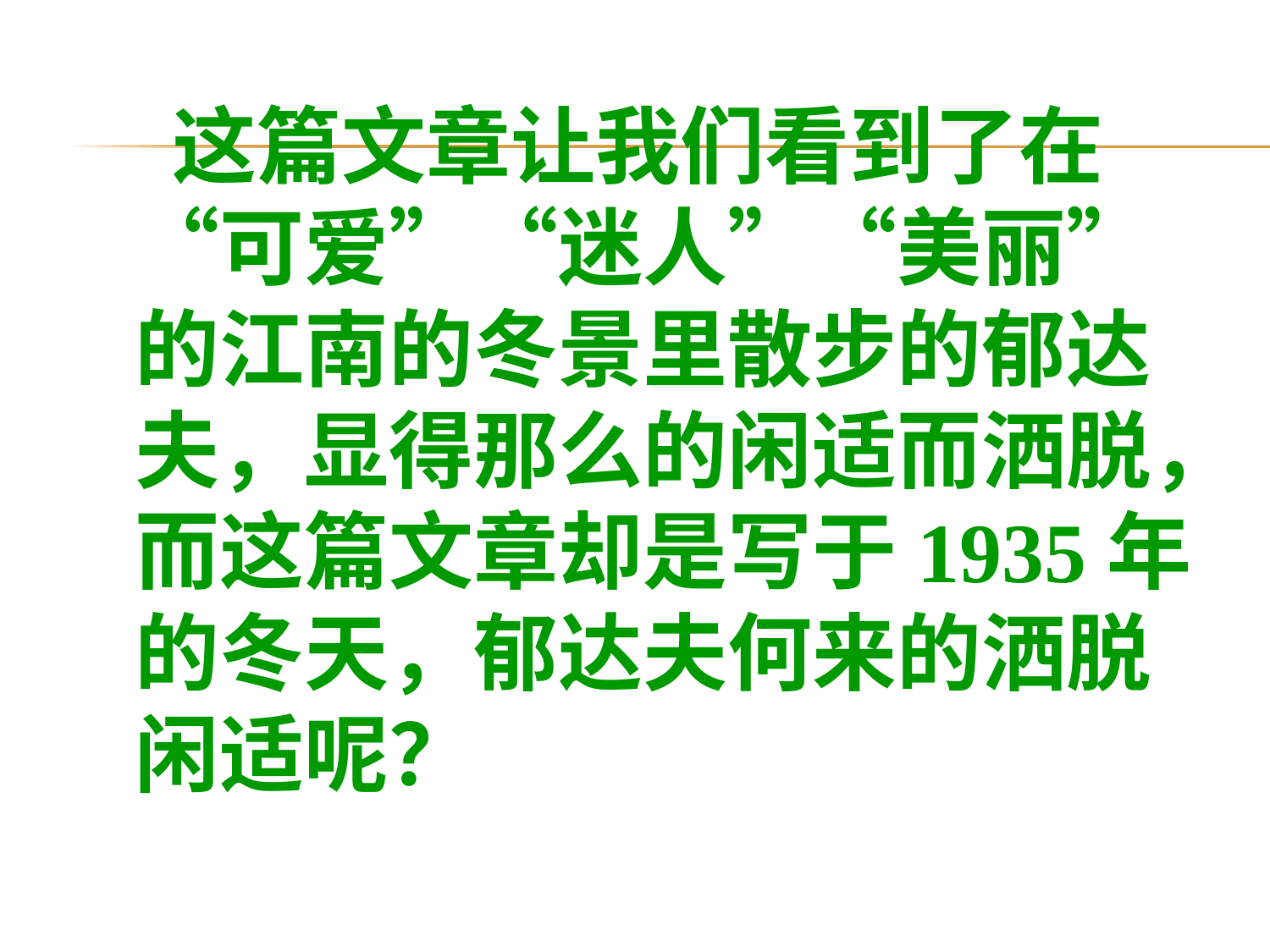

# 这篇文章让我们看到了在“可爱”“迷人”“美丽”的江南的冬景里散步的郁达夫，显得那么的闲适而洒脱，而这篇文章却是写于1935年的冬天，郁达夫何来的洒脱闲适呢？